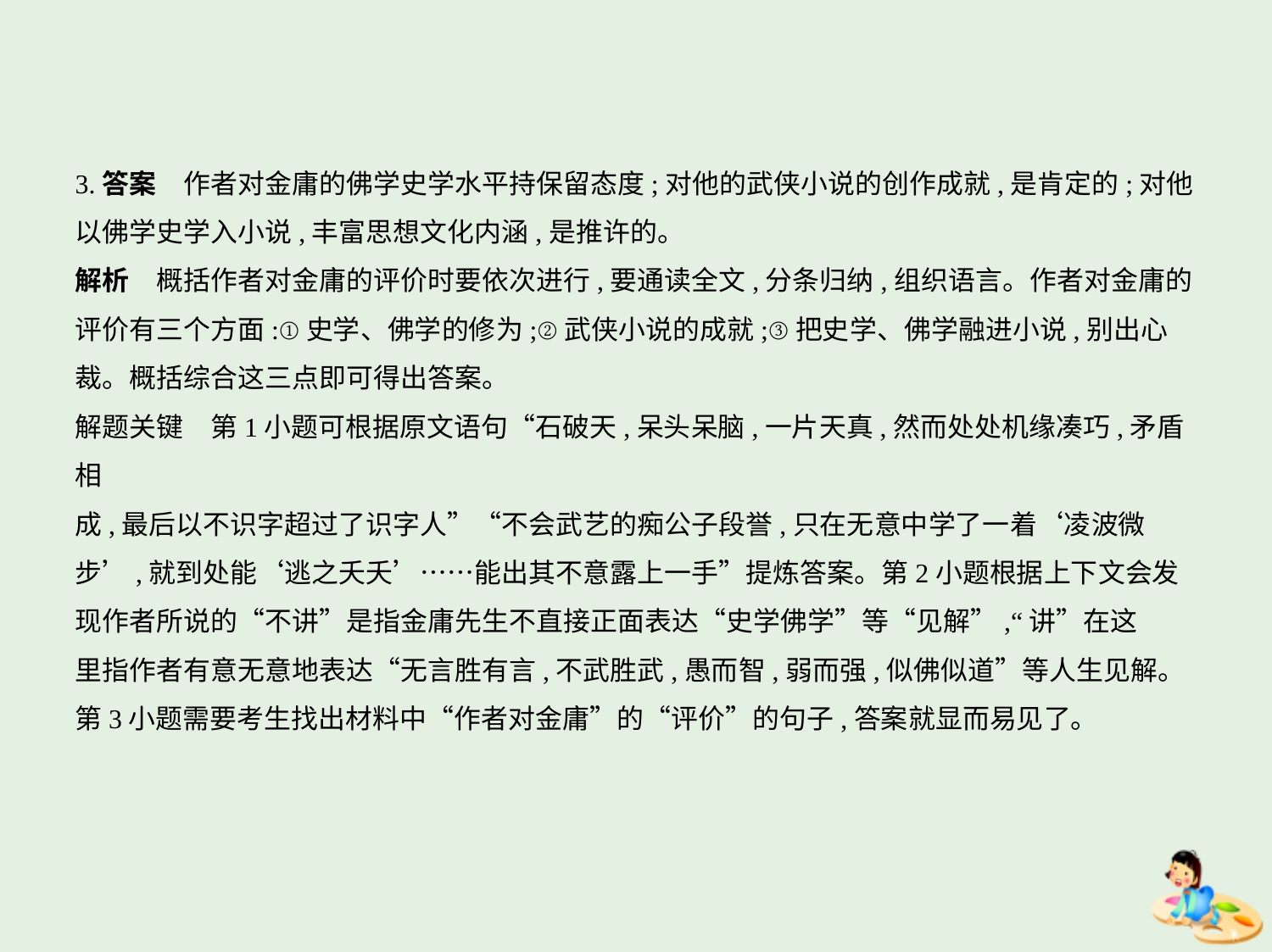

3.答案　作者对金庸的佛学史学水平持保留态度;对他的武侠小说的创作成就,是肯定的;对他
以佛学史学入小说,丰富思想文化内涵,是推许的。
解析　概括作者对金庸的评价时要依次进行,要通读全文,分条归纳,组织语言。作者对金庸的
评价有三个方面:①史学、佛学的修为;②武侠小说的成就;③把史学、佛学融进小说,别出心
裁。概括综合这三点即可得出答案。
解题关键　第1小题可根据原文语句“石破天,呆头呆脑,一片天真,然而处处机缘凑巧,矛盾相
成,最后以不识字超过了识字人”“不会武艺的痴公子段誉,只在无意中学了一着‘凌波微
步’,就到处能‘逃之夭夭’……能出其不意露上一手”提炼答案。第2小题根据上下文会发
现作者所说的“不讲”是指金庸先生不直接正面表达“史学佛学”等“见解”,“讲”在这
里指作者有意无意地表达“无言胜有言,不武胜武,愚而智,弱而强,似佛似道”等人生见解。
第3小题需要考生找出材料中“作者对金庸”的“评价”的句子,答案就显而易见了。